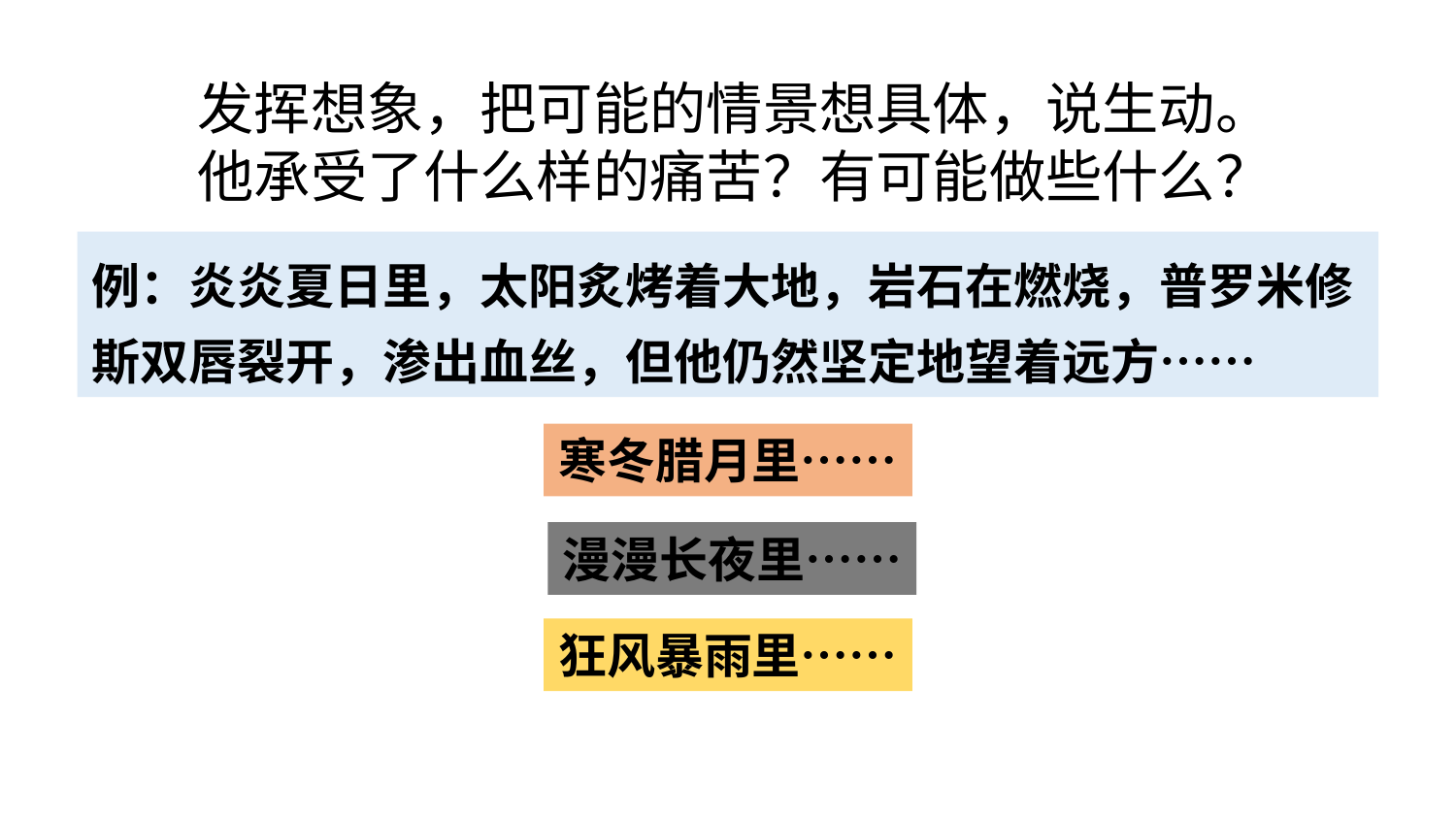

发挥想象，把可能的情景想具体，说生动。
他承受了什么样的痛苦？有可能做些什么？
例：炎炎夏日里，太阳炙烤着大地，岩石在燃烧，普罗米修斯双唇裂开，渗出血丝，但他仍然坚定地望着远方……
寒冬腊月里……
漫漫长夜里……
狂风暴雨里……